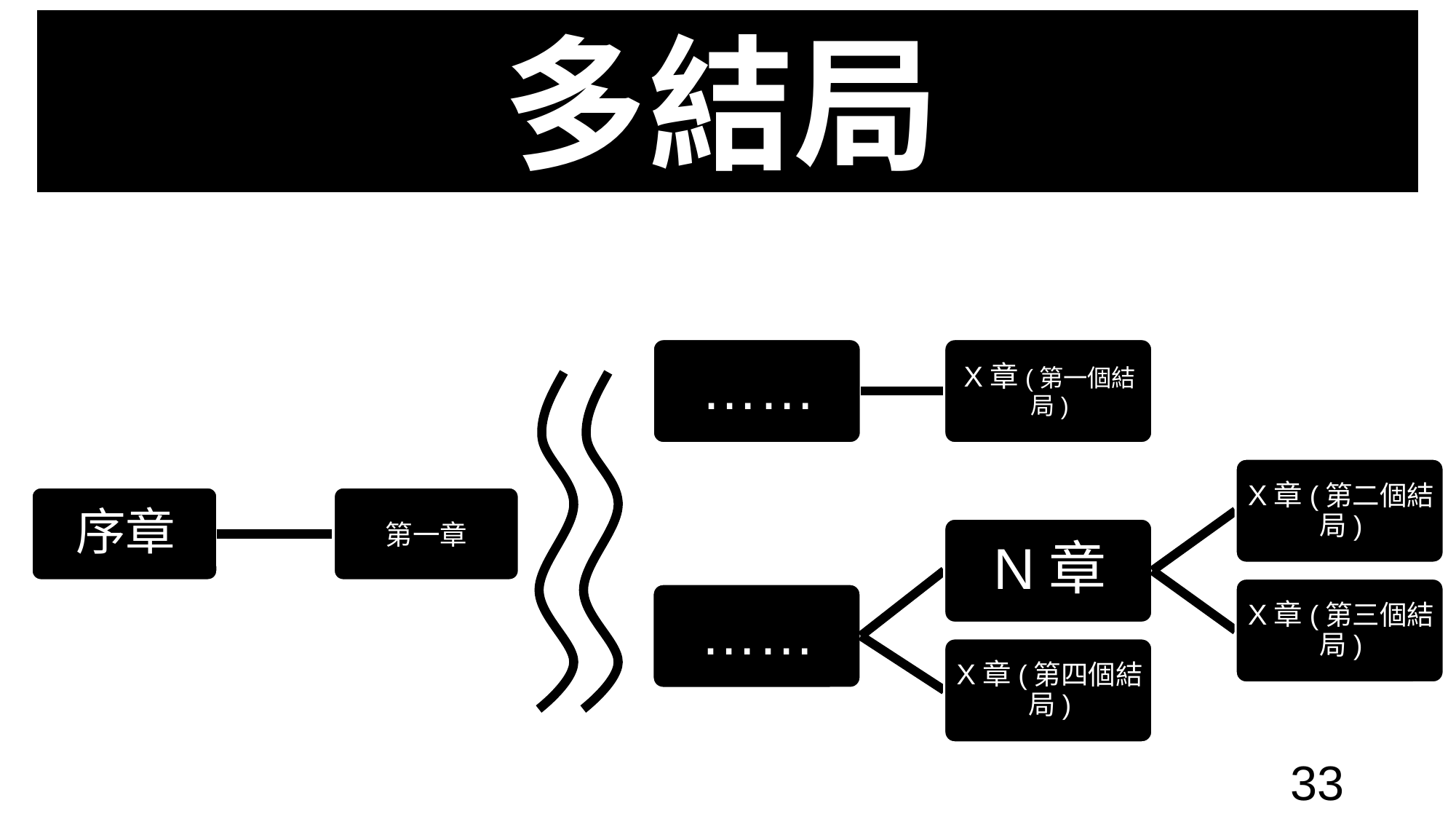

多結局

……

X章(第一個結局)
……

N章

X章(第二個結局)

X章(第三個結局)

X章(第四個結局)

序章
第一章
33